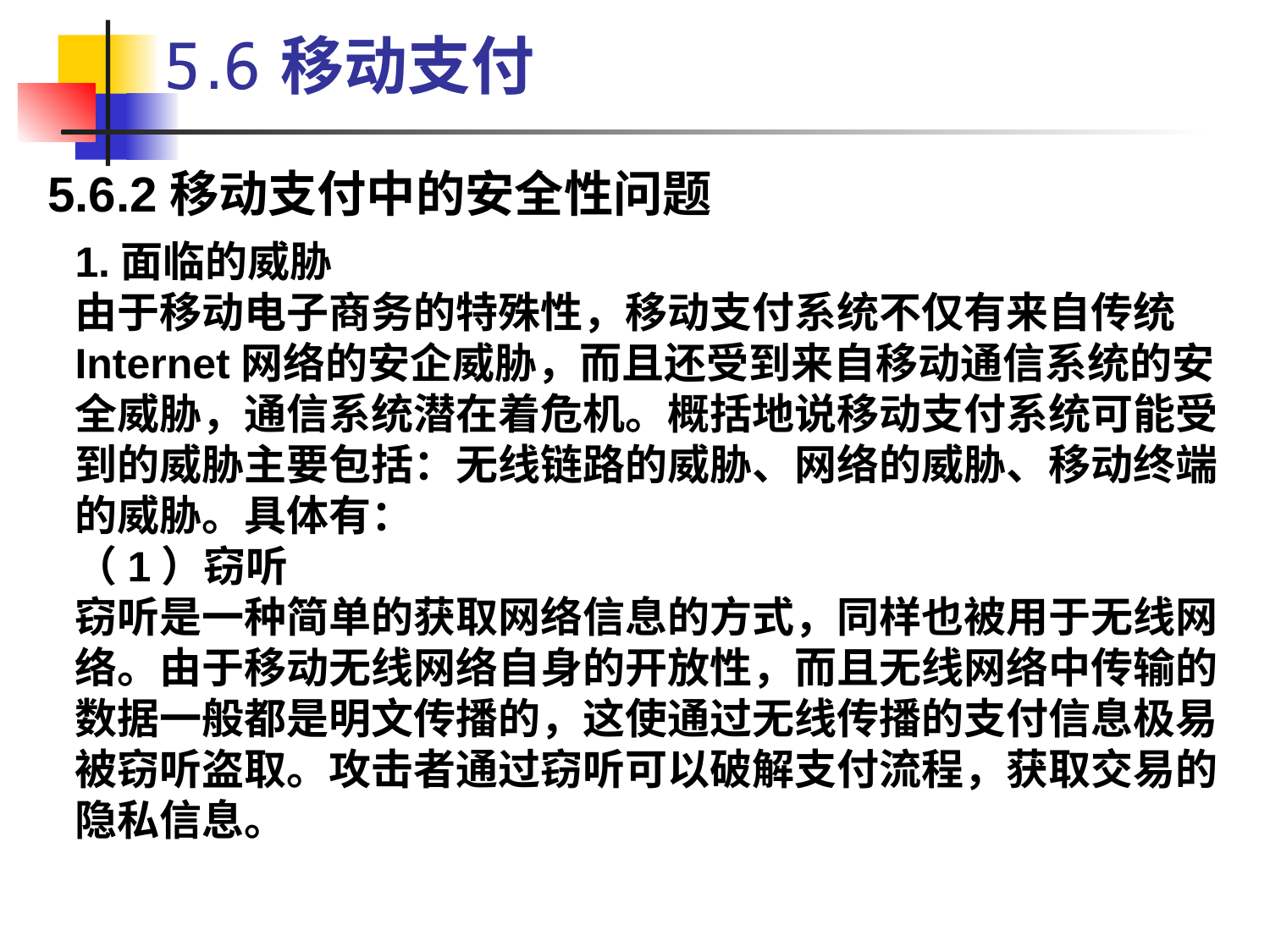

5.6移动支付
5.6.2移动支付中的安全性问题
1.面临的威胁
由于移动电子商务的特殊性，移动支付系统不仅有来自传统Internet网络的安企威胁，而且还受到来自移动通信系统的安全威胁，通信系统潜在着危机。概括地说移动支付系统可能受到的威胁主要包括：无线链路的威胁、网络的威胁、移动终端的威胁。具体有：
（1）窃听
窃听是一种简单的获取网络信息的方式，同样也被用于无线网络。由于移动无线网络自身的开放性，而且无线网络中传输的数据一般都是明文传播的，这使通过无线传播的支付信息极易被窃听盗取。攻击者通过窃听可以破解支付流程，获取交易的隐私信息。